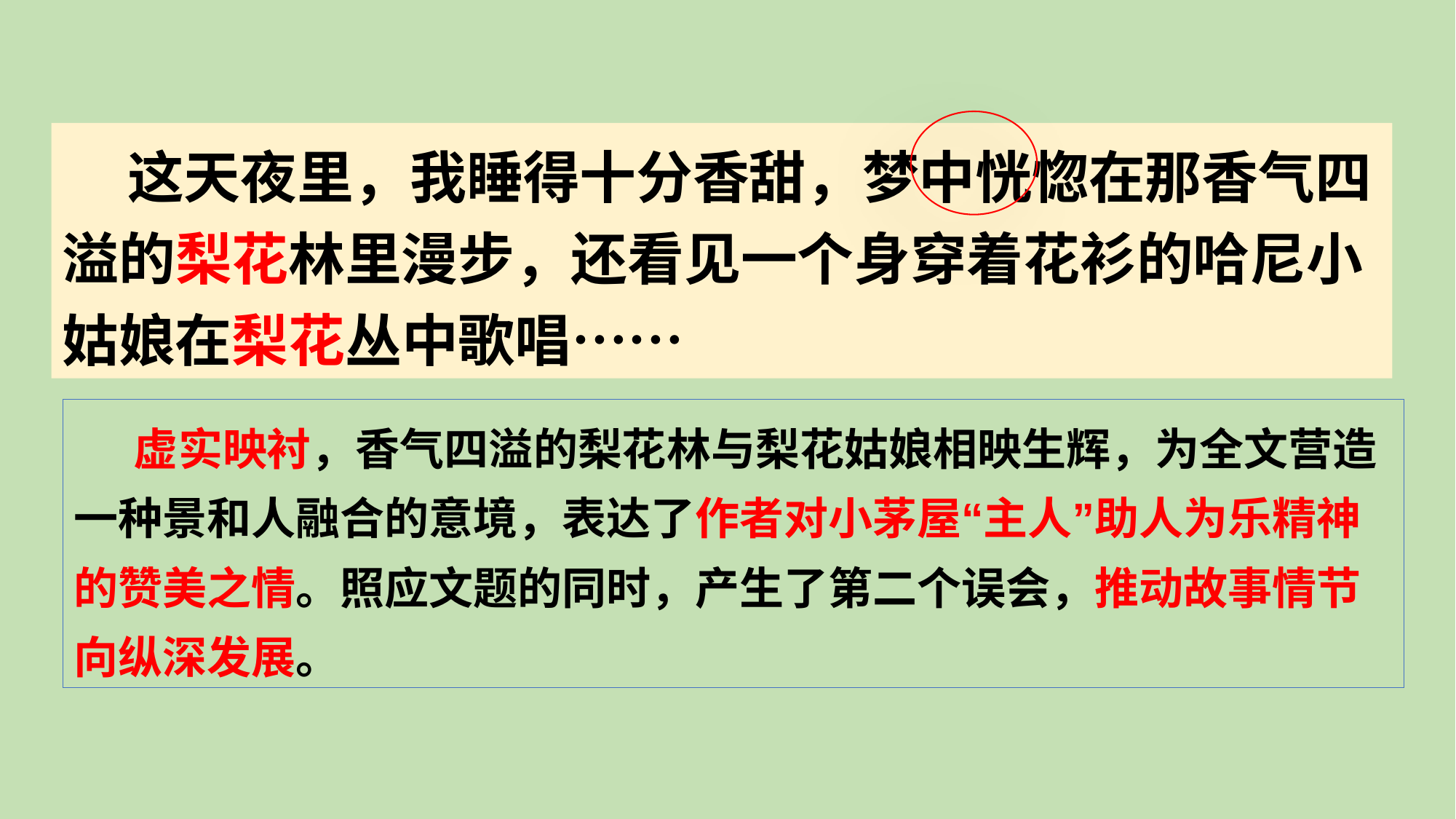

这天夜里，我睡得十分香甜，梦中恍惚在那香气四溢的梨花林里漫步，还看见一个身穿着花衫的哈尼小姑娘在梨花丛中歌唱……
    虚实映衬，香气四溢的梨花林与梨花姑娘相映生辉，为全文营造一种景和人融合的意境，表达了作者对小茅屋“主人”助人为乐精神的赞美之情。照应文题的同时，产生了第二个误会，推动故事情节向纵深发展。